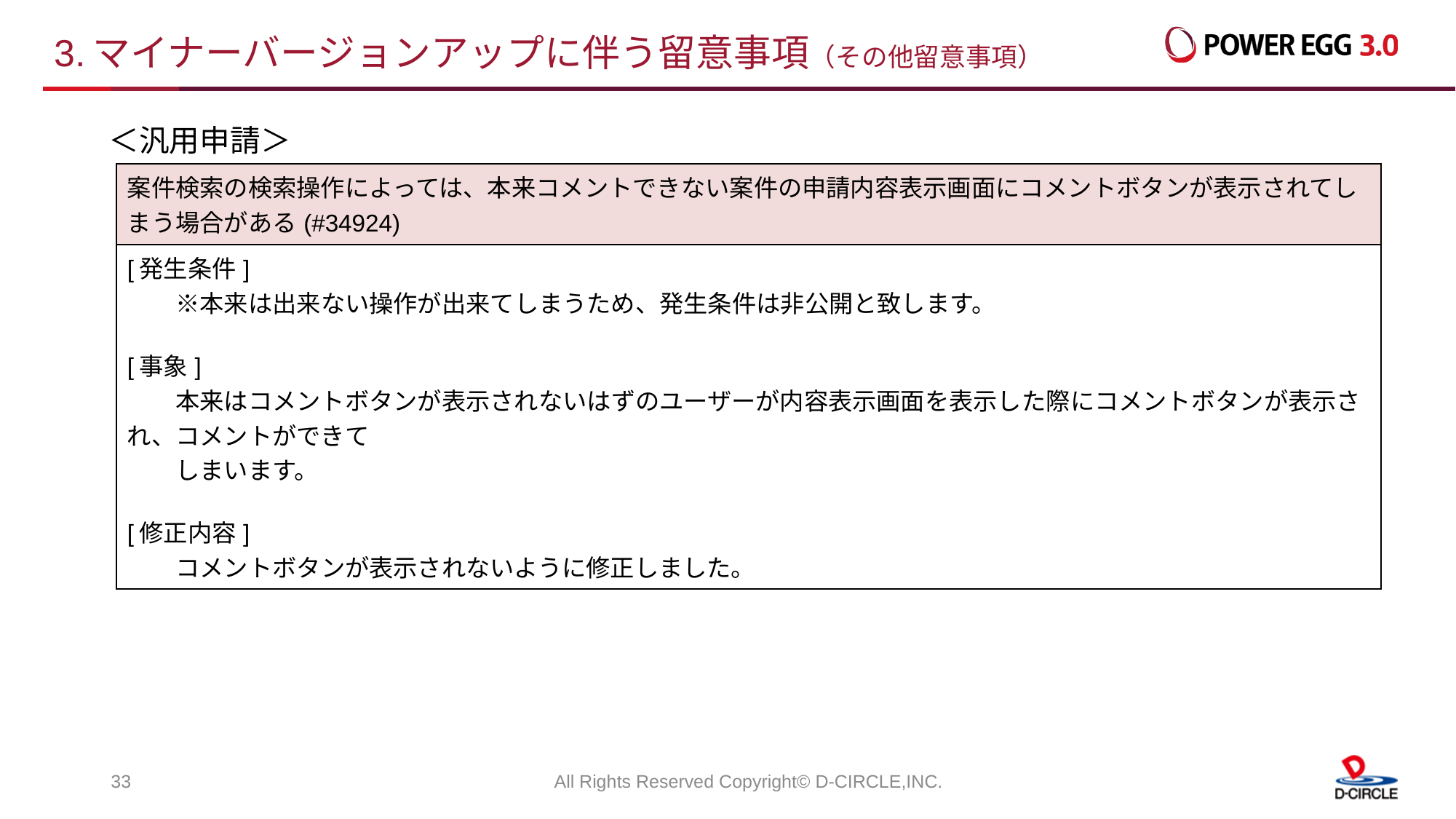

# 3.マイナーバージョンアップに伴う留意事項（その他留意事項）
＜汎用申請＞
| 案件検索の検索操作によっては、本来コメントできない案件の申請内容表示画面にコメントボタンが表示されてしまう場合がある(#34924) |
| --- |
| [発生条件] 　　※本来は出来ない操作が出来てしまうため、発生条件は非公開と致します。 [事象] 　　本来はコメントボタンが表示されないはずのユーザーが内容表示画面を表示した際にコメントボタンが表示され、コメントができて 　　しまいます。 [修正内容] 　　コメントボタンが表示されないように修正しました。 |
33
All Rights Reserved Copyright© D-CIRCLE,INC.